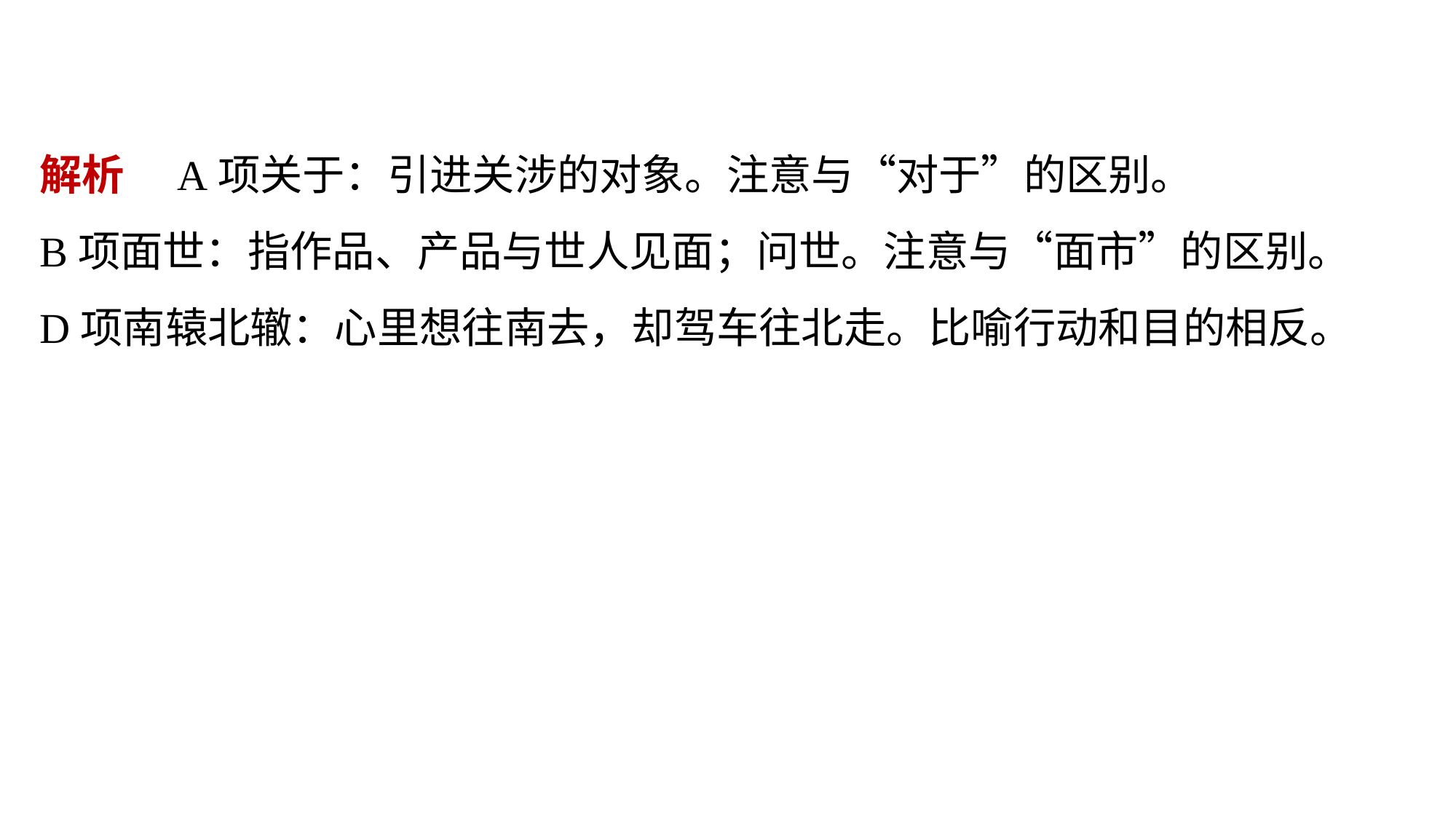

解析　A项关于：引进关涉的对象。注意与“对于”的区别。
B项面世：指作品、产品与世人见面；问世。注意与“面市”的区别。
D项南辕北辙：心里想往南去，却驾车往北走。比喻行动和目的相反。